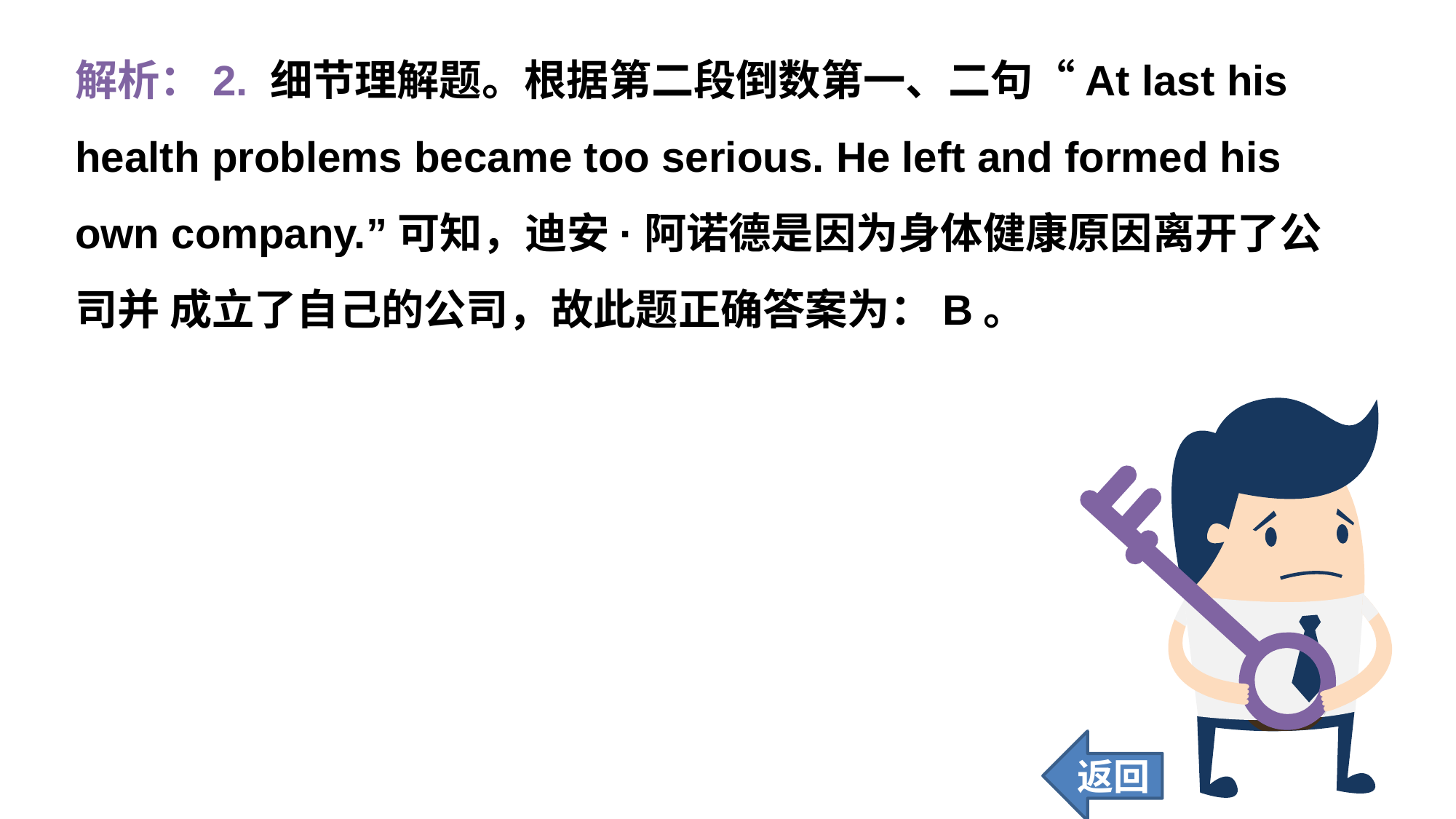

解析：2. 细节理解题。根据第二段倒数第一、二句“At last his health problems became too serious. He left and formed his own company.”可知，迪安·阿诺德是因为身体健康原因离开了公司并 成立了自己的公司，故此题正确答案为：B。

返回
91